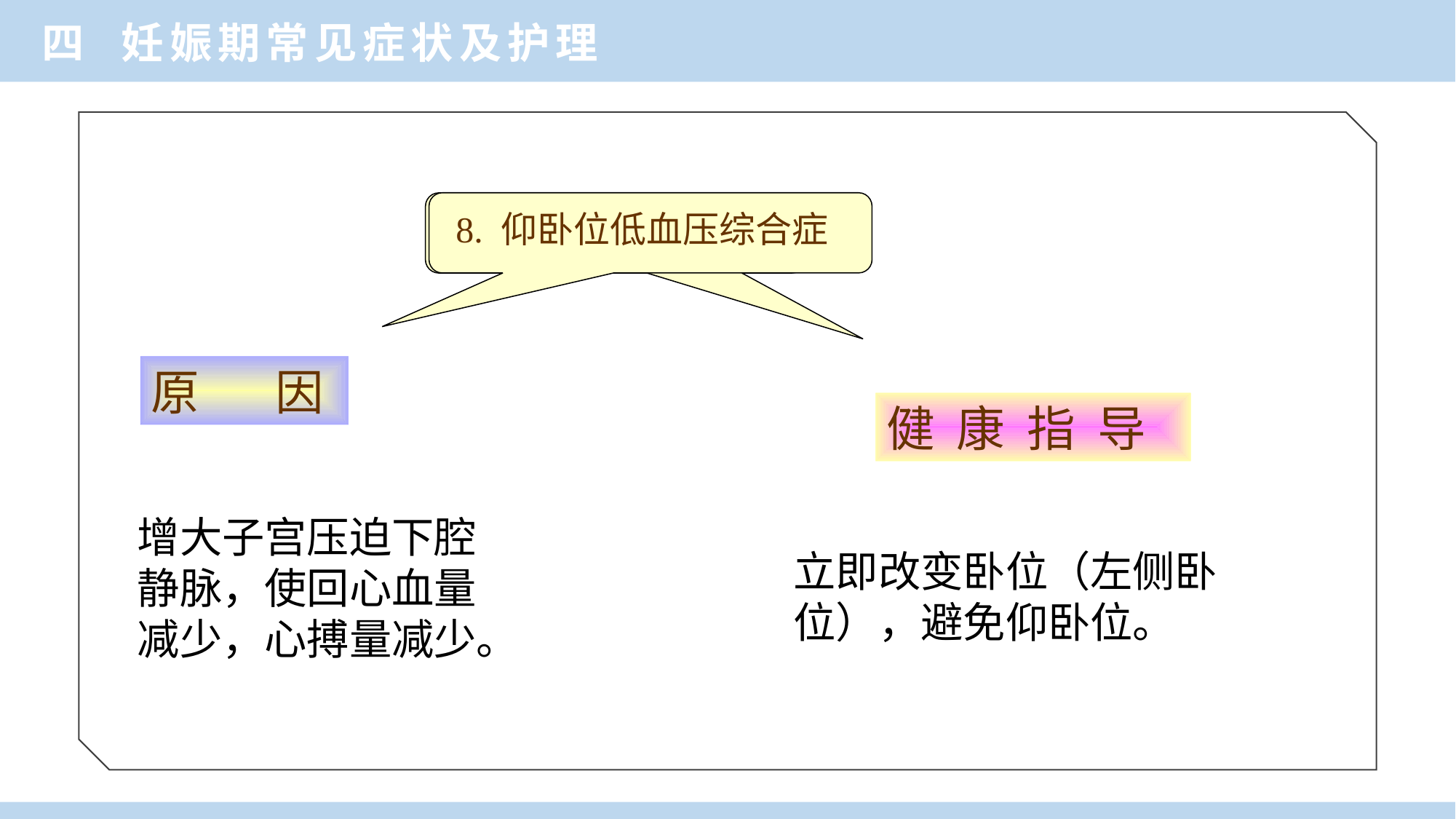

四  妊娠期常见症状及护理

健  康  指  导
立即改变卧位（左侧卧位），避免仰卧位。
8. 仰卧位低血压综合症
原       因
增大子宫压迫下腔静脉，使回心血量减少，心搏量减少。